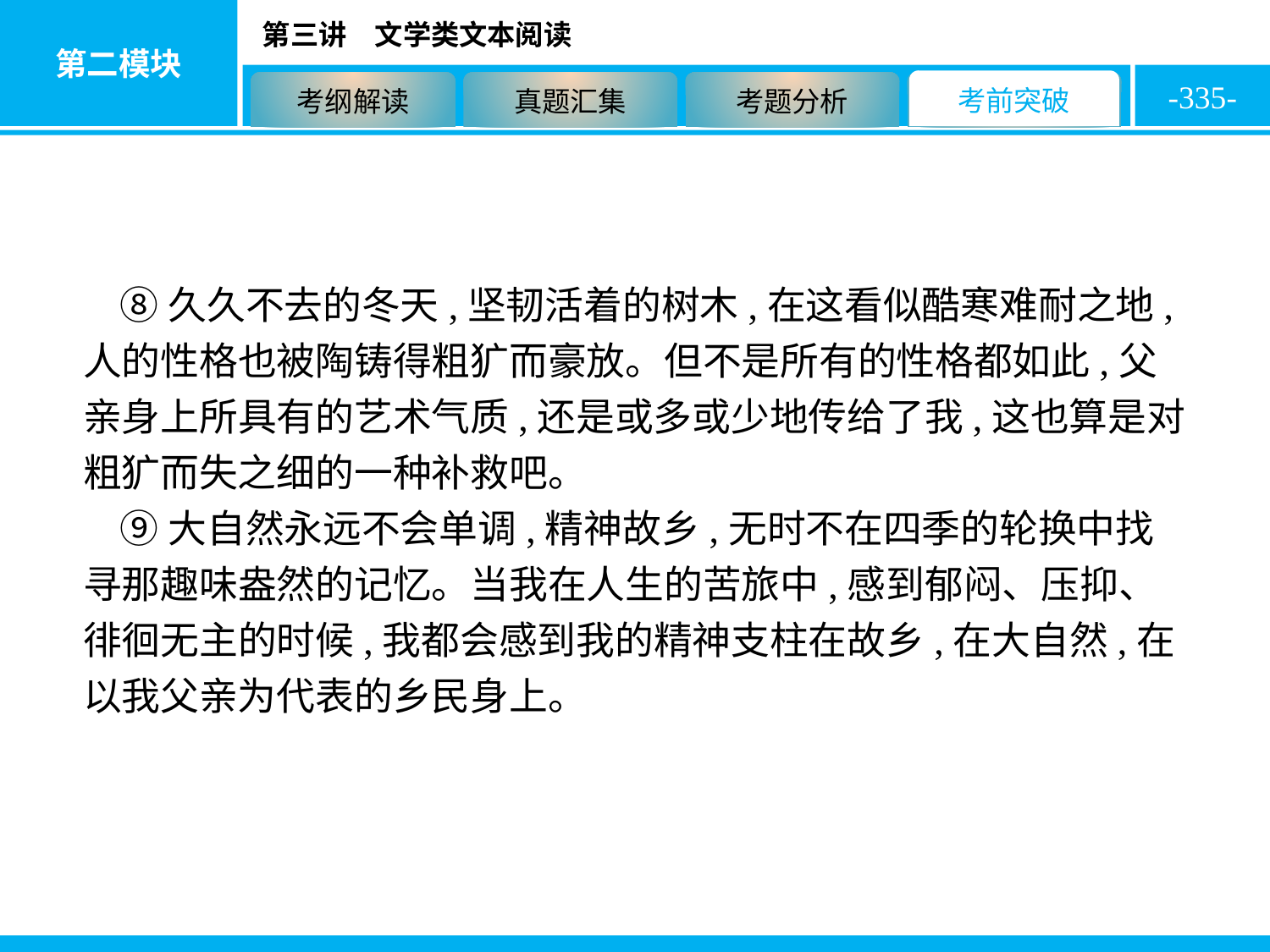

-335-
⑧久久不去的冬天,坚韧活着的树木,在这看似酷寒难耐之地,人的性格也被陶铸得粗犷而豪放。但不是所有的性格都如此,父亲身上所具有的艺术气质,还是或多或少地传给了我,这也算是对粗犷而失之细的一种补救吧。
⑨大自然永远不会单调,精神故乡,无时不在四季的轮换中找寻那趣味盎然的记忆。当我在人生的苦旅中,感到郁闷、压抑、徘徊无主的时候,我都会感到我的精神支柱在故乡,在大自然,在以我父亲为代表的乡民身上。